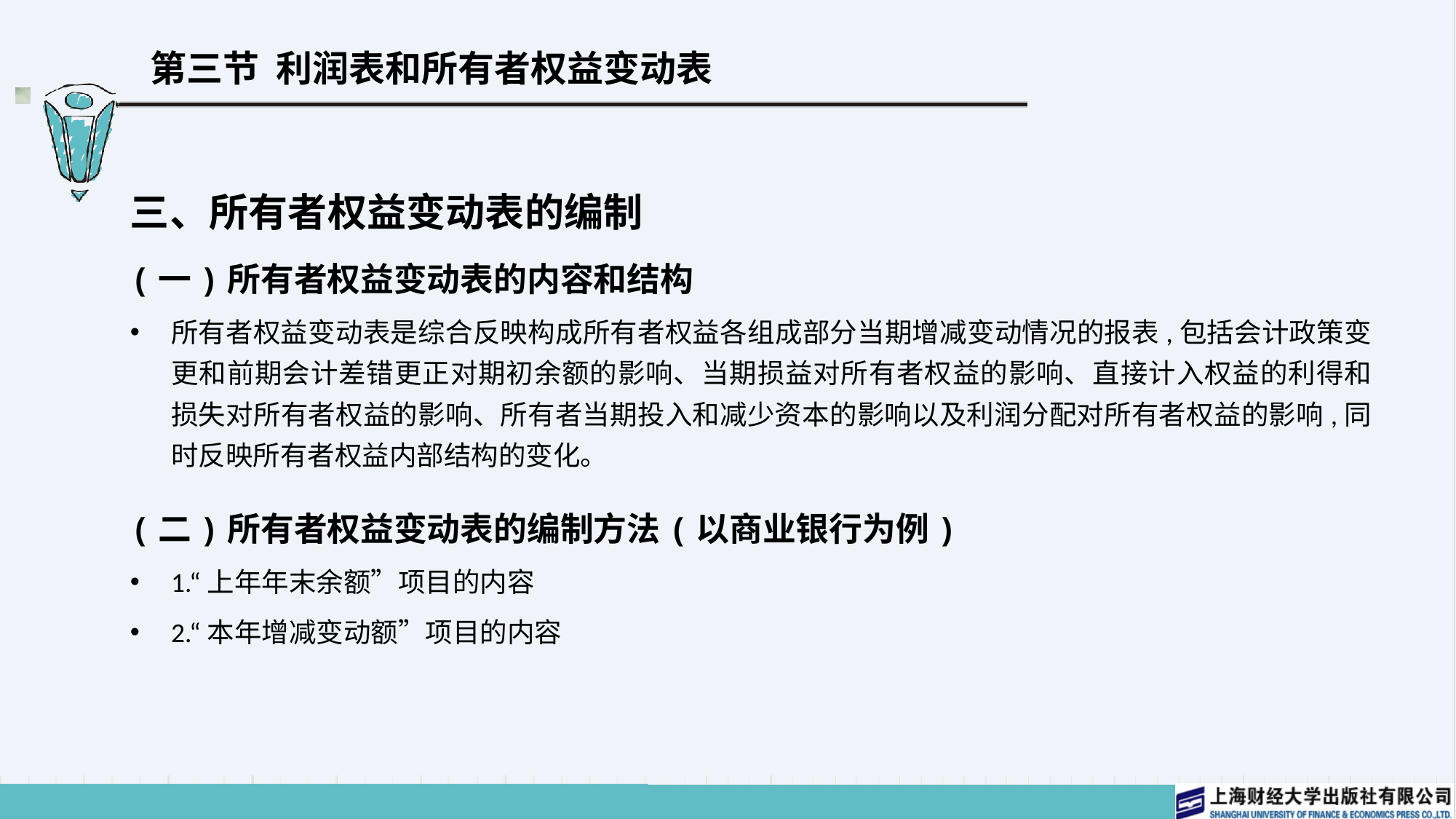

# 第三节  利润表和所有者权益变动表
三、所有者权益变动表的编制
(一)所有者权益变动表的内容和结构
所有者权益变动表是综合反映构成所有者权益各组成部分当期增减变动情况的报表,包括会计政策变更和前期会计差错更正对期初余额的影响、当期损益对所有者权益的影响、直接计入权益的利得和损失对所有者权益的影响、所有者当期投入和减少资本的影响以及利润分配对所有者权益的影响,同时反映所有者权益内部结构的变化。
(二)所有者权益变动表的编制方法(以商业银行为例)
1.“上年年末余额”项目的内容
2.“本年增减变动额”项目的内容